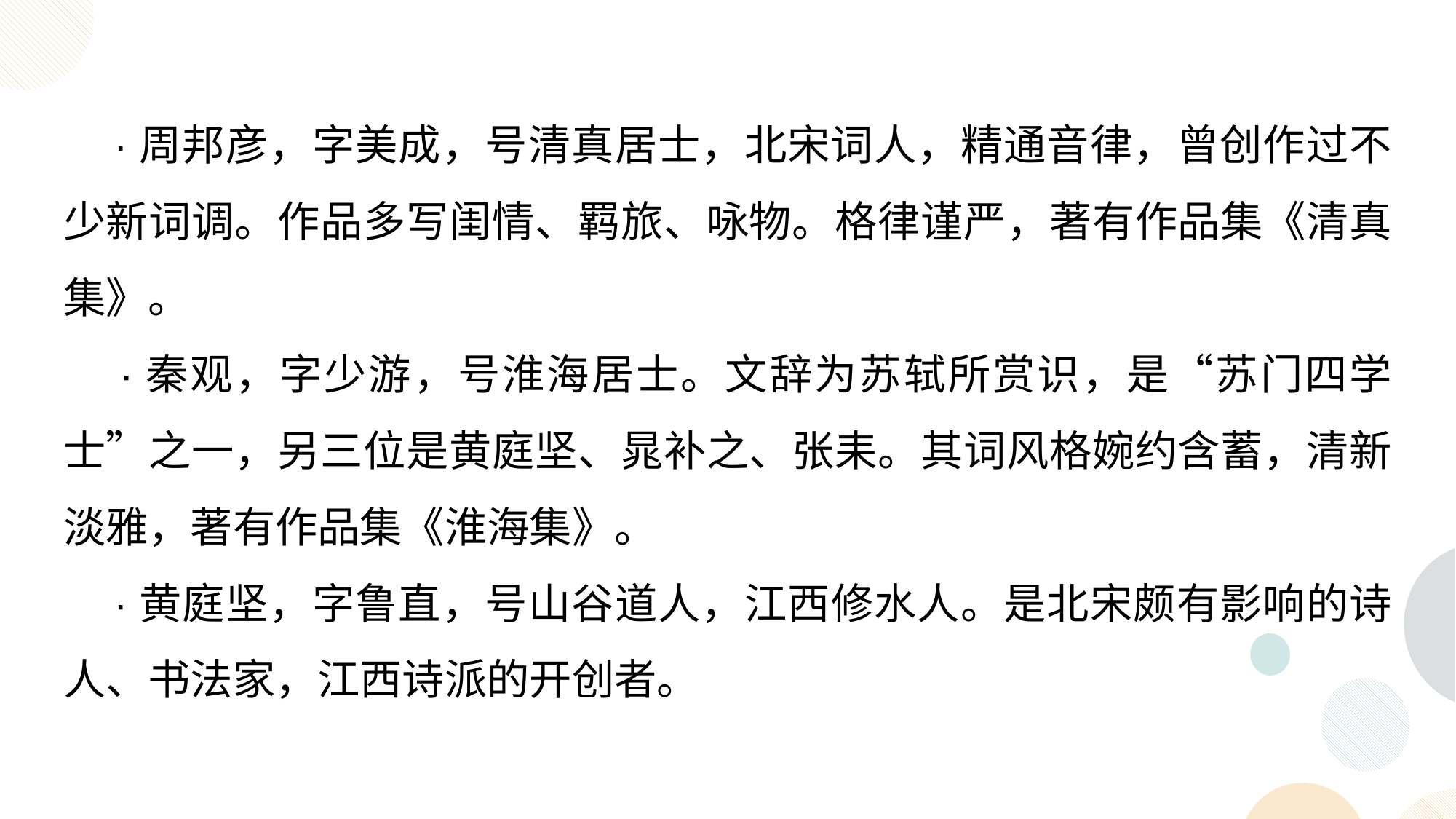

·周邦彦，字美成，号清真居士，北宋词人，精通音律，曾创作过不少新词调。作品多写闺情、羁旅、咏物。格律谨严，著有作品集《清真集》。
    ·秦观，字少游，号淮海居士。文辞为苏轼所赏识，是“苏门四学士”之一，另三位是黄庭坚、晁补之、张耒。其词风格婉约含蓄，清新淡雅，著有作品集《淮海集》。
    ·黄庭坚，字鲁直，号山谷道人，江西修水人。是北宋颇有影响的诗人、书法家，江西诗派的开创者。